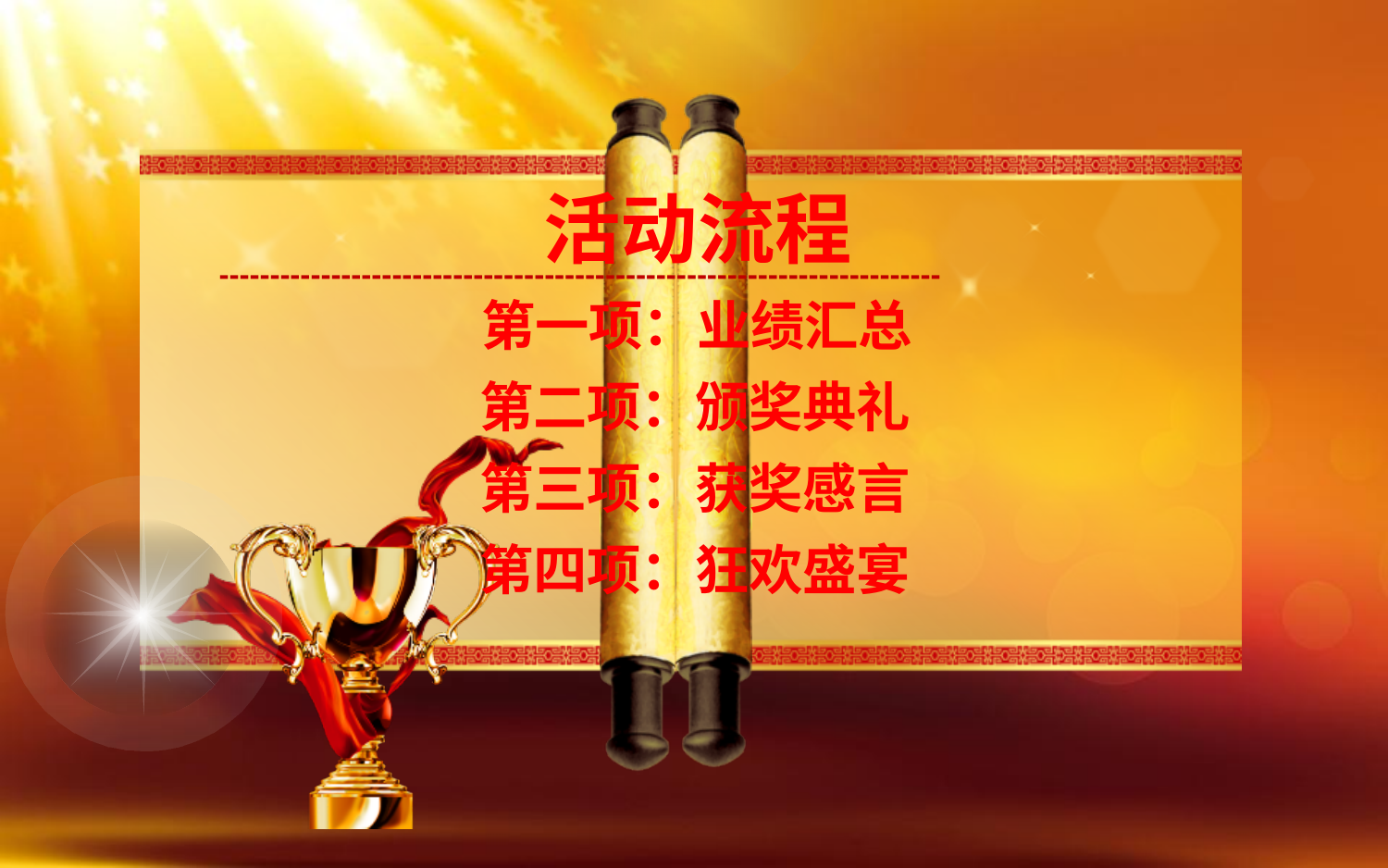

活动流程
-----------------------------------------------------------------------
第一项：业绩汇总
第二项：颁奖典礼
第三项：获奖感言
第四项：狂欢盛宴